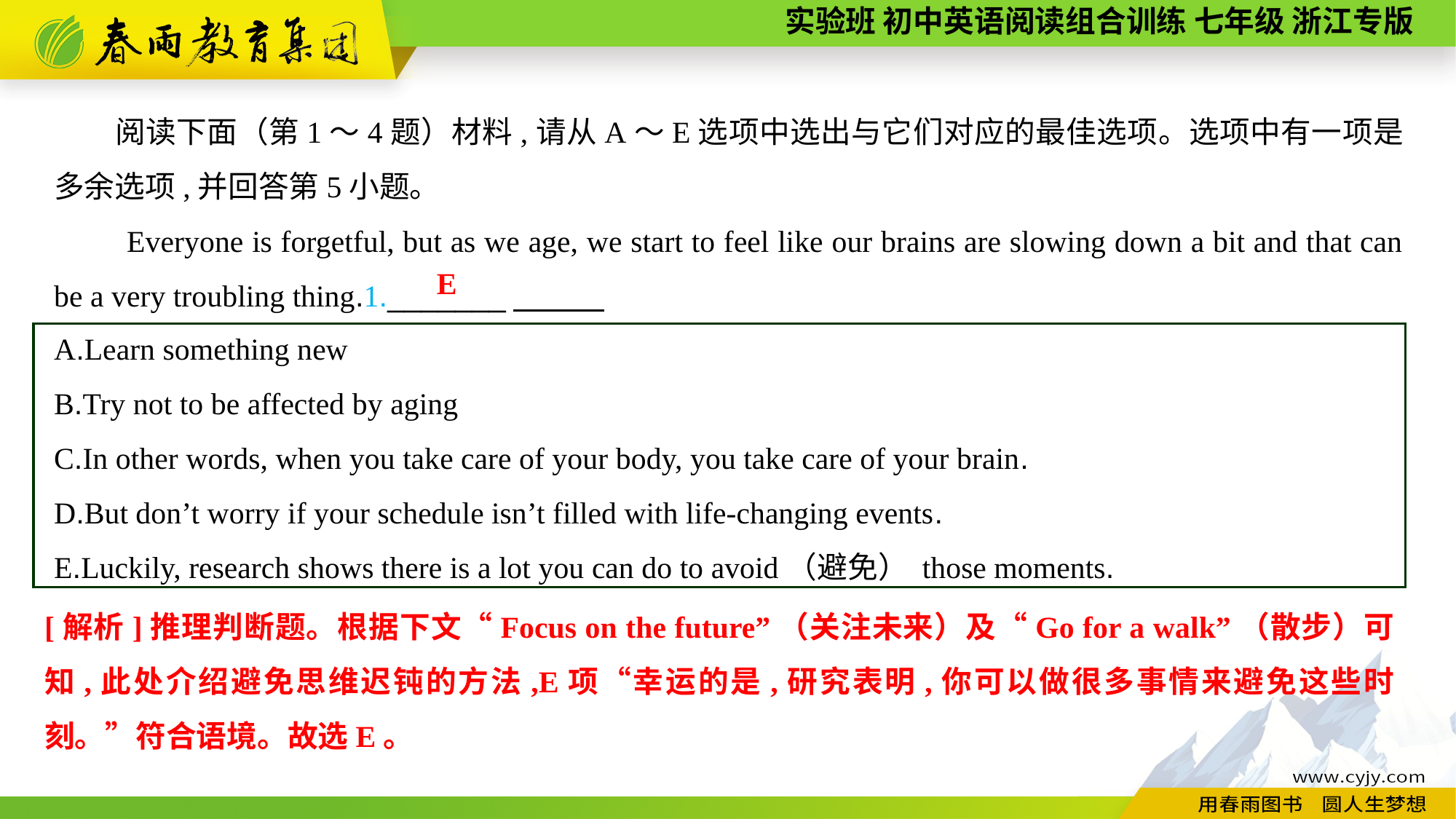

阅读下面（第1～4题）材料,请从A～E选项中选出与它们对应的最佳选项。选项中有一项是多余选项,并回答第5小题。
Everyone is forgetful, but as we age, we start to feel like our brains are slowing down a bit and that can be a very troubling thing.1._______
 E
A.Learn something new
B.Try not to be affected by aging
C.In other words, when you take care of your body, you take care of your brain.
D.But don’t worry if your schedule isn’t filled with life-changing events.
E.Luckily, research shows there is a lot you can do to avoid（避免） those moments.

[解析]推理判断题。根据下文“Focus on the future”（关注未来）及“Go for a walk”（散步）可知,此处介绍避免思维迟钝的方法,E项“幸运的是,研究表明,你可以做很多事情来避免这些时刻。”符合语境。故选E。